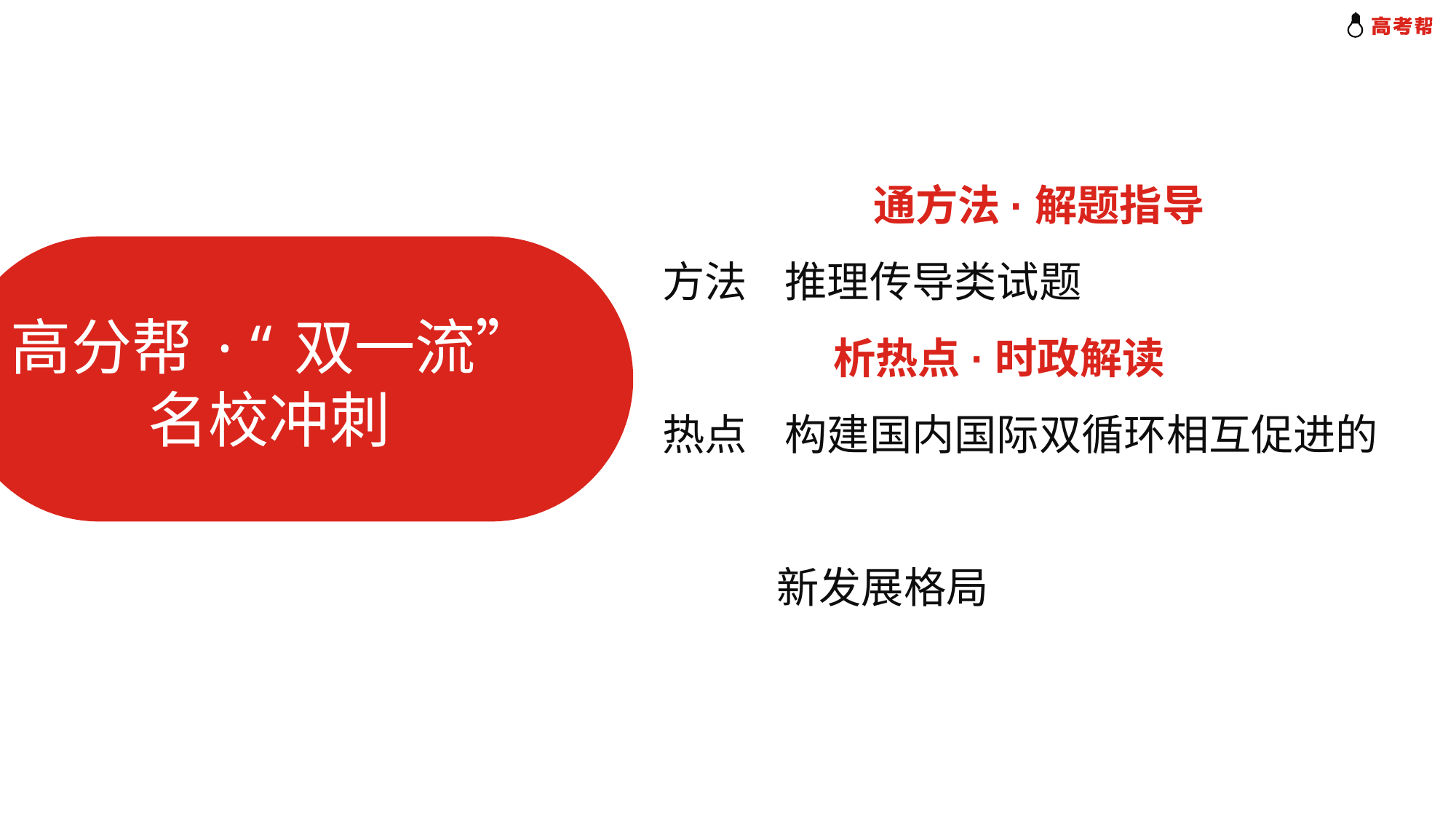

通方法·解题指导
方法    推理传导类试题
                 析热点·时政解读
热点    构建国内国际双循环相互促进的
           新发展格局
高分帮·“双一流”
         名校冲刺